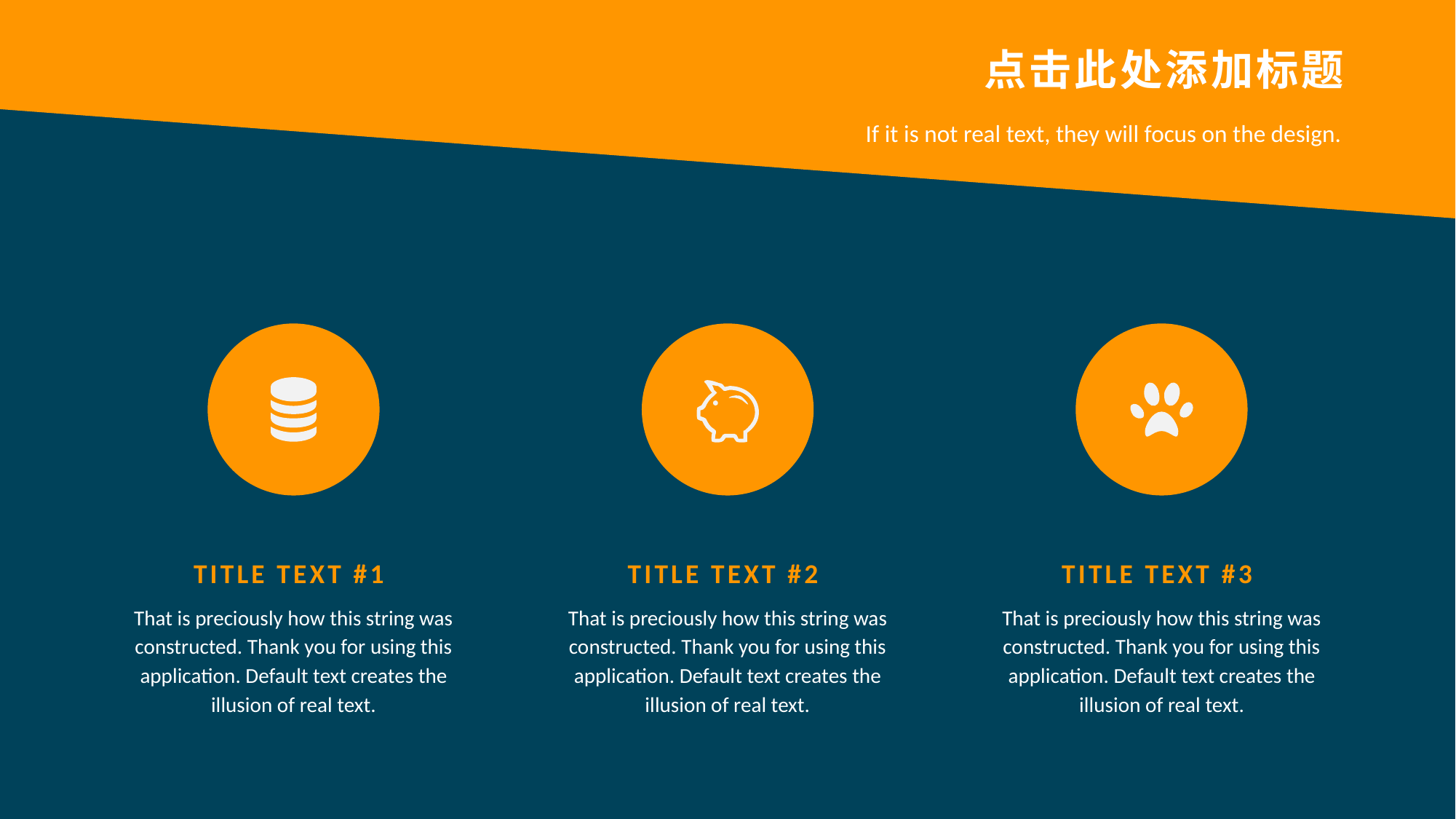

# 点击此处添加标题
If it is not real text, they will focus on the design.

TITLE TEXT #1
TITLE TEXT #2
TITLE TEXT #3
That is preciously how this string was constructed. Thank you for using this application. Default text creates the illusion of real text.
That is preciously how this string was constructed. Thank you for using this application. Default text creates the illusion of real text.
That is preciously how this string was constructed. Thank you for using this application. Default text creates the illusion of real text.